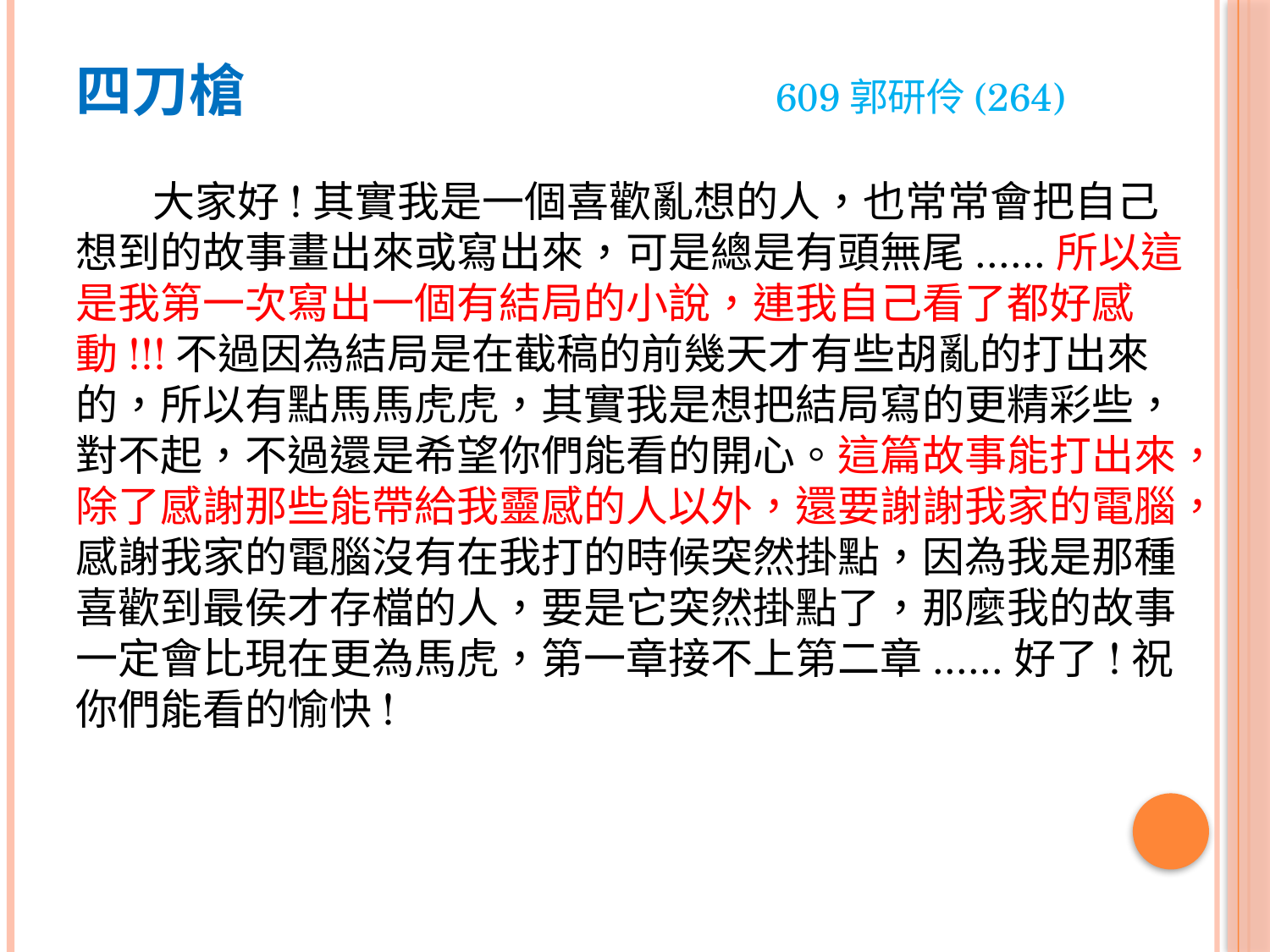

# 四刀槍                                        609郭研伶(264)
       大家好!其實我是一個喜歡亂想的人，也常常會把自己想到的故事畫出來或寫出來，可是總是有頭無尾......所以這是我第一次寫出一個有結局的小說，連我自己看了都好感動!!!不過因為結局是在截稿的前幾天才有些胡亂的打出來的，所以有點馬馬虎虎，其實我是想把結局寫的更精彩些，對不起，不過還是希望你們能看的開心。這篇故事能打出來，除了感謝那些能帶給我靈感的人以外，還要謝謝我家的電腦，感謝我家的電腦沒有在我打的時候突然掛點，因為我是那種喜歡到最侯才存檔的人，要是它突然掛點了，那麼我的故事一定會比現在更為馬虎，第一章接不上第二章......好了!祝你們能看的愉快!